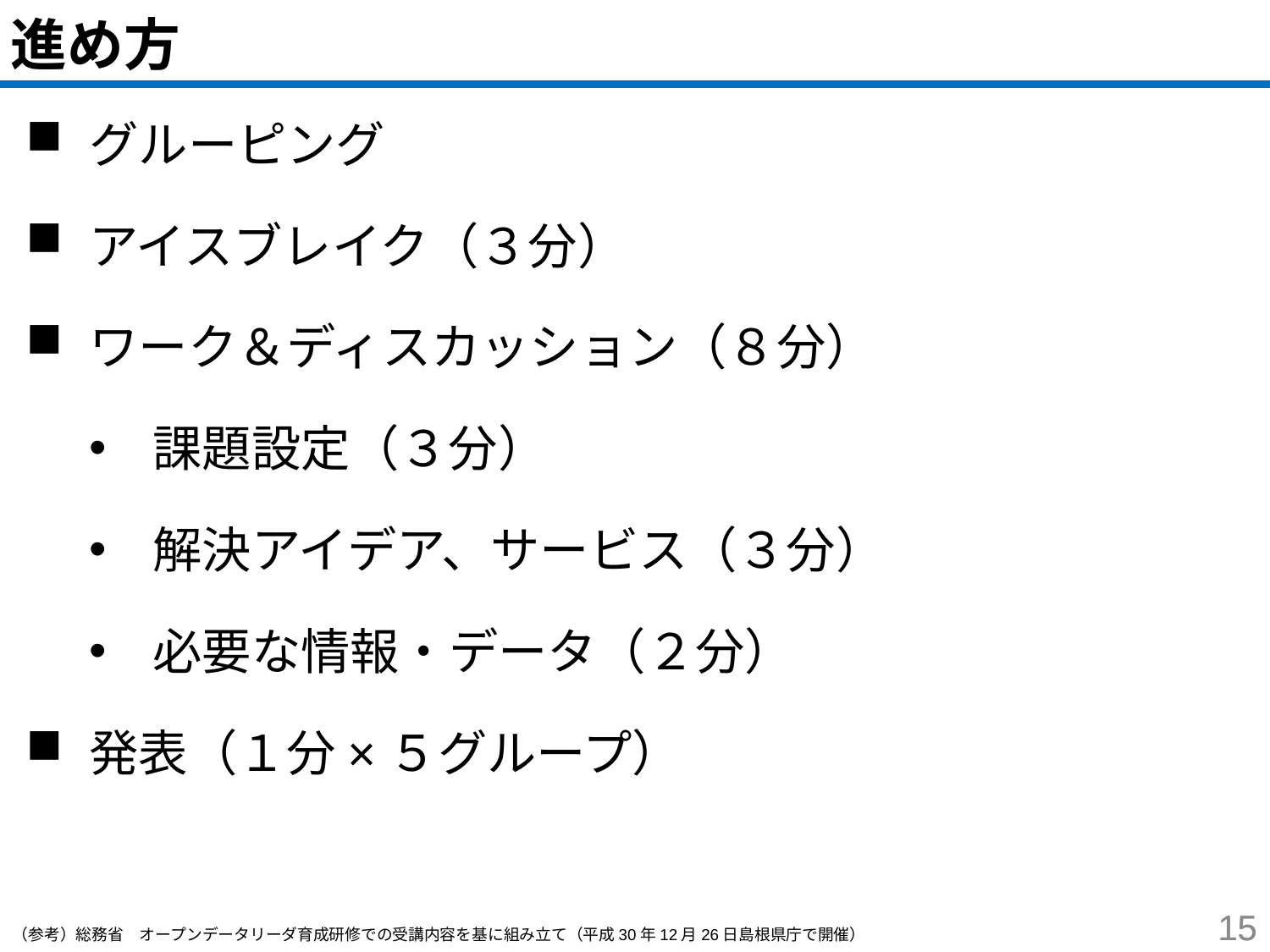

進め方
グルーピング
アイスブレイク（３分）
ワーク＆ディスカッション（８分）
課題設定（３分）
解決アイデア、サービス（３分）
必要な情報・データ（２分）
発表（１分×５グループ）
15
15
（参考）総務省　オープンデータリーダ育成研修での受講内容を基に組み立て（平成30年12月26日島根県庁で開催）